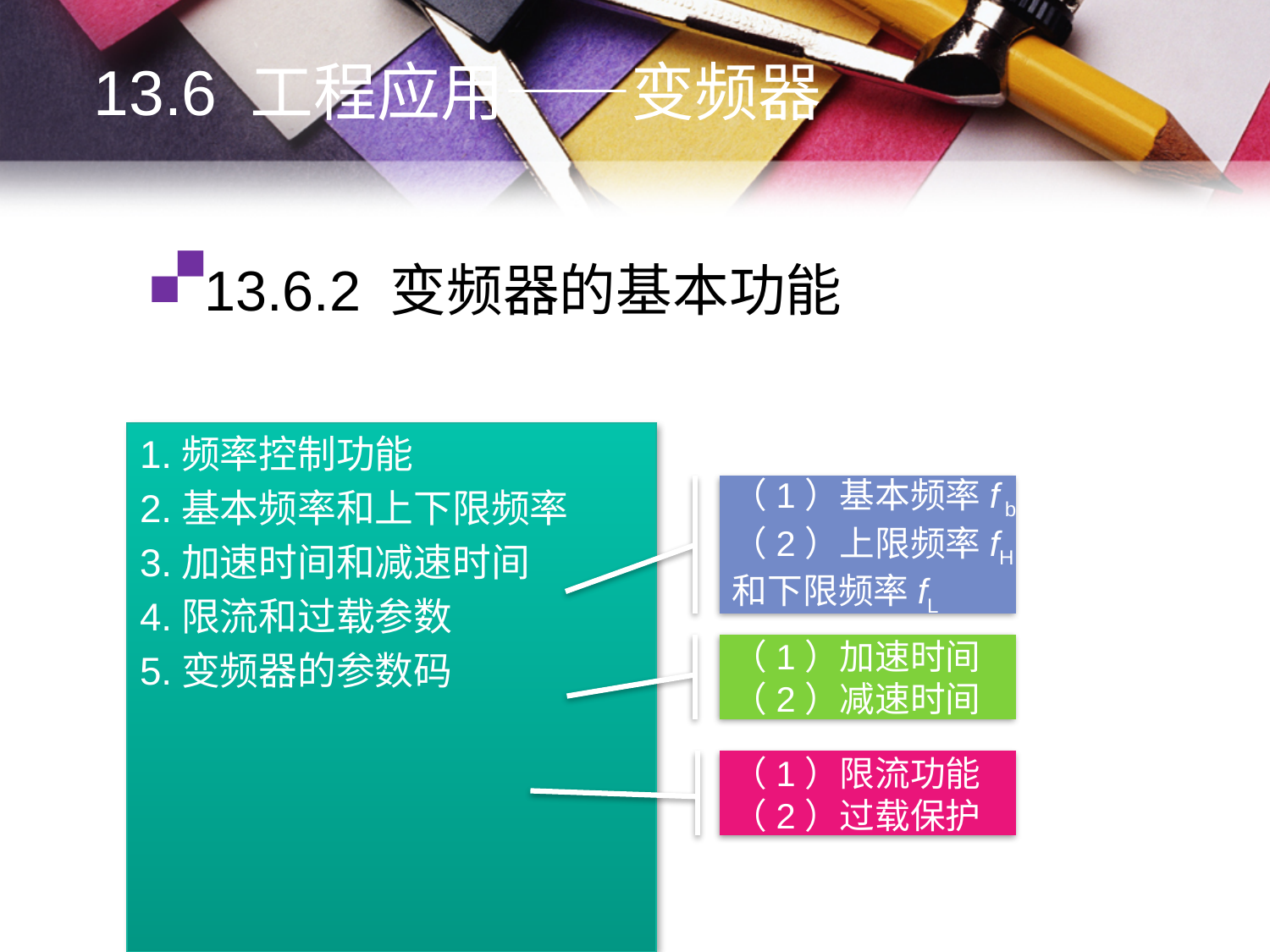

13.6 工程应用——变频器
# 13.6.2 变频器的基本功能
1.频率控制功能
2.基本频率和上下限频率
3.加速时间和减速时间
4.限流和过载参数
5.变频器的参数码
（1）基本频率f b
（2）上限频率fH
和下限频率fL
（1）加速时间
（2）减速时间
（1）限流功能
（2）过载保护